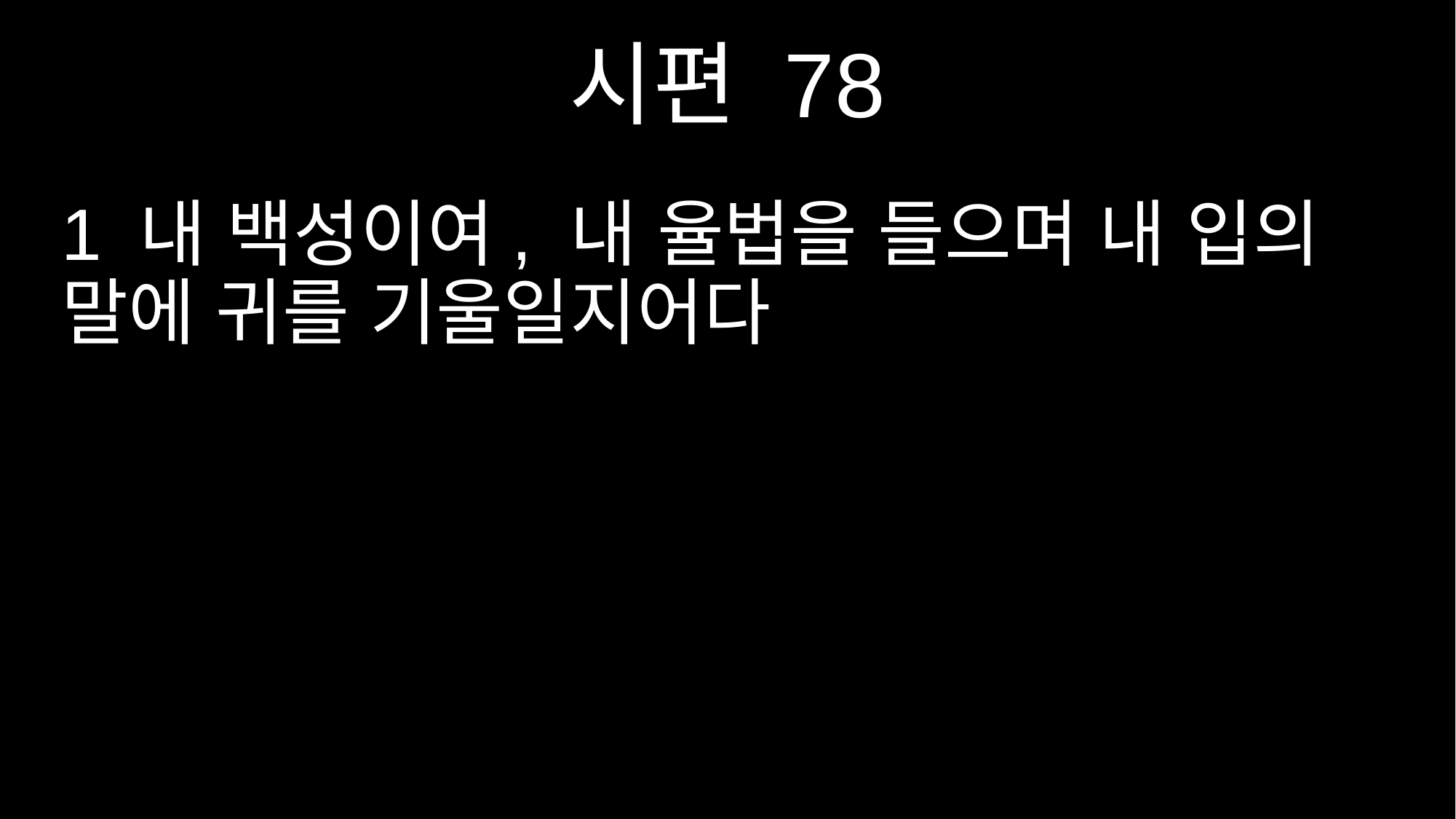

시편 78
1 내 백성이여, 내 율법을 들으며 내 입의 말에 귀를 기울일지어다